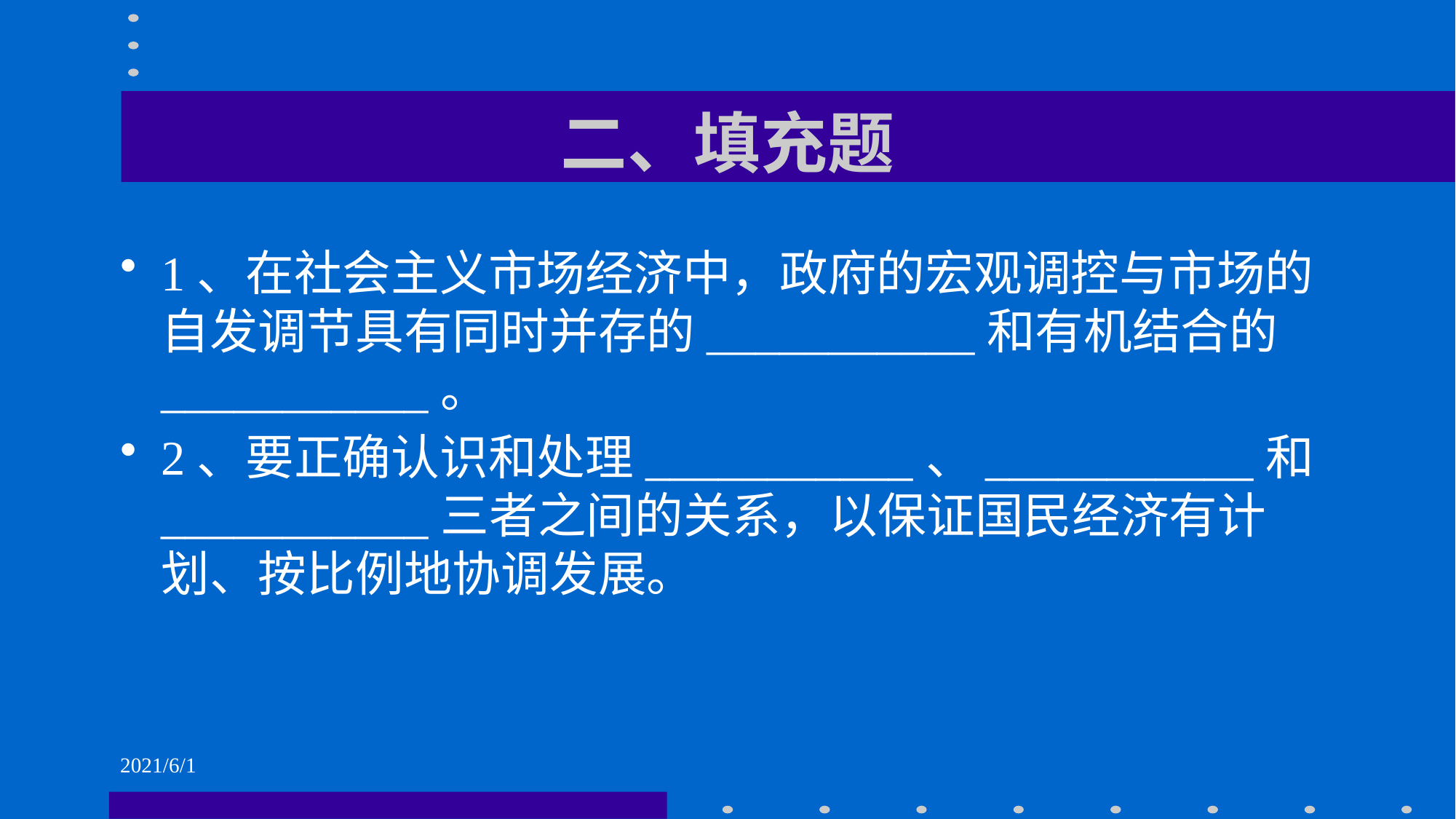

# 二、填充题
1、在社会主义市场经济中，政府的宏观调控与市场的自发调节具有同时并存的___________和有机结合的___________。
2、要正确认识和处理___________、___________和___________三者之间的关系，以保证国民经济有计划、按比例地协调发展。
2021/6/1